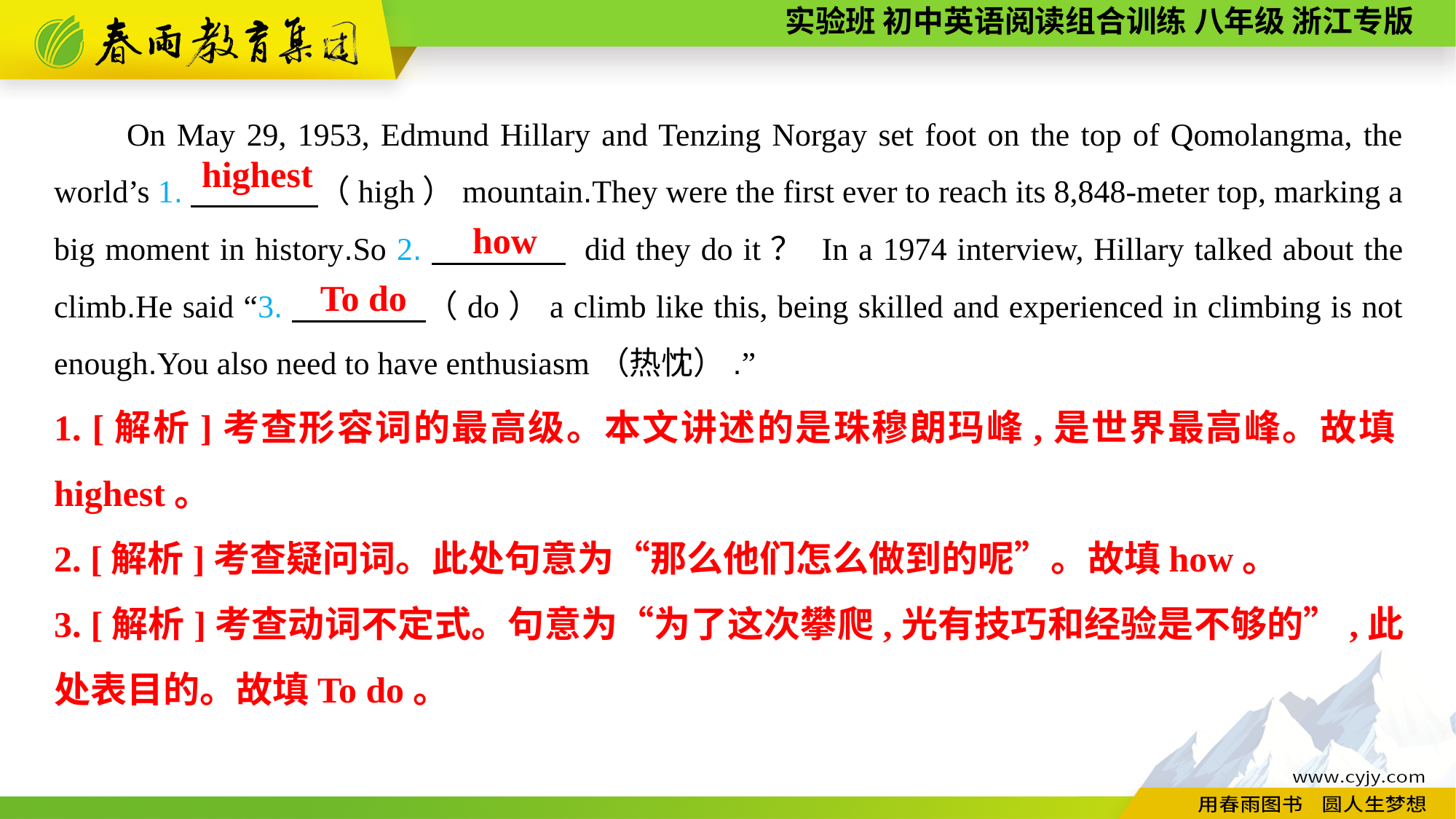

On May 29, 1953, Edmund Hillary and Tenzing Norgay set foot on the top of Qomolangma, the world’s 1.　　　　（high）mountain.They were the first ever to reach its 8,848-meter top, marking a big moment in history.So 2.　　　　 did they do it？ In a 1974 interview, Hillary talked about the climb.He said “3.　　　　（do）a climb like this, being skilled and experienced in climbing is not enough.You also need to have enthusiasm（热忱）.”
highest
how
To do
1. [解析]考查形容词的最高级。本文讲述的是珠穆朗玛峰,是世界最高峰。故填highest。
2. [解析]考查疑问词。此处句意为“那么他们怎么做到的呢”。故填how。
3. [解析]考查动词不定式。句意为“为了这次攀爬,光有技巧和经验是不够的”,此处表目的。故填To do。